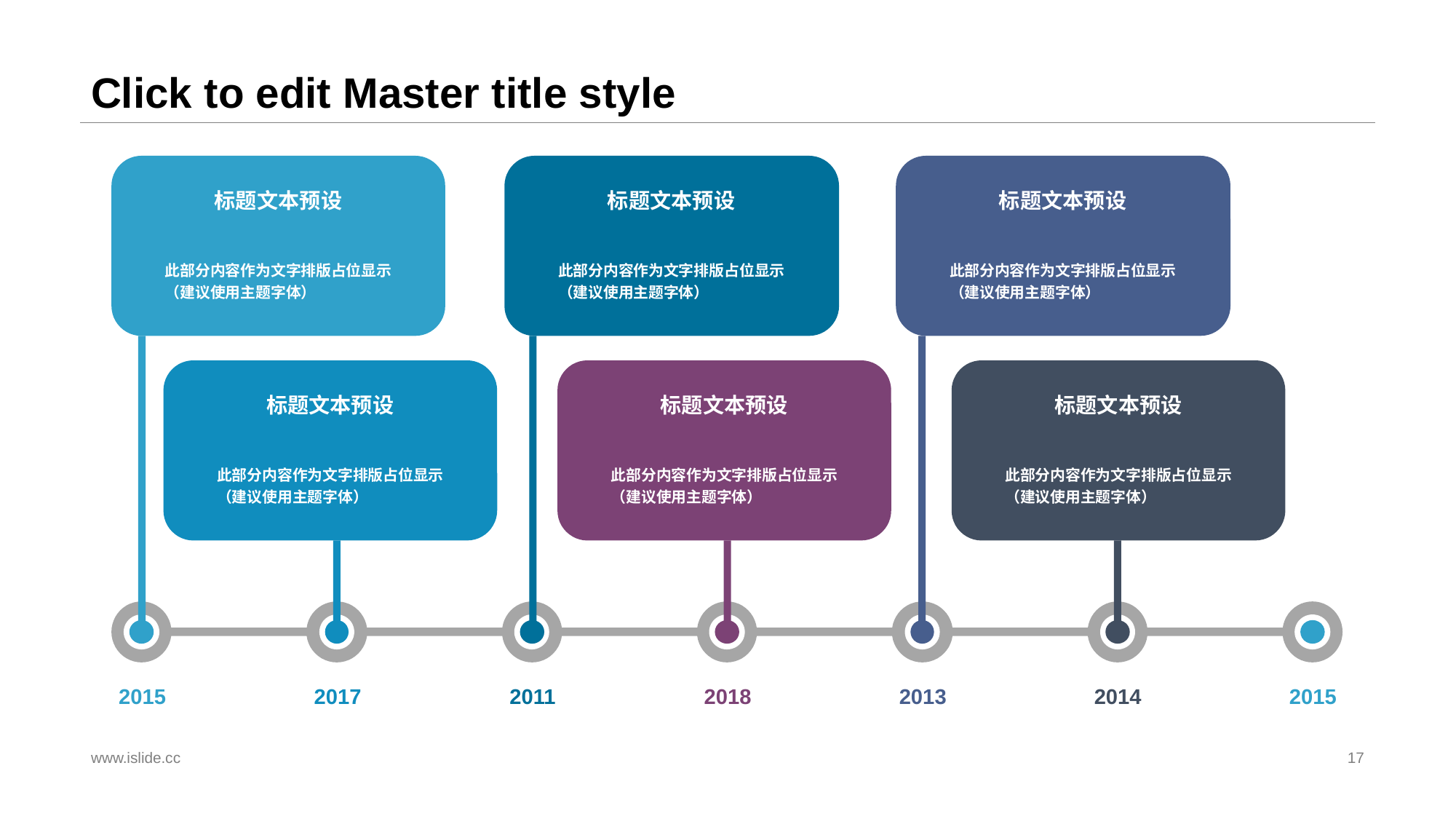

# Click to edit Master title style

标题文本预设
标题文本预设
标题文本预设
此部分内容作为文字排版占位显示
（建议使用主题字体）
此部分内容作为文字排版占位显示
（建议使用主题字体）
此部分内容作为文字排版占位显示
（建议使用主题字体）

标题文本预设
标题文本预设
标题文本预设
此部分内容作为文字排版占位显示
（建议使用主题字体）
此部分内容作为文字排版占位显示
（建议使用主题字体）
此部分内容作为文字排版占位显示
（建议使用主题字体）

2015
2017
2011
2018
2013
2014
2015
www.islide.cc
17